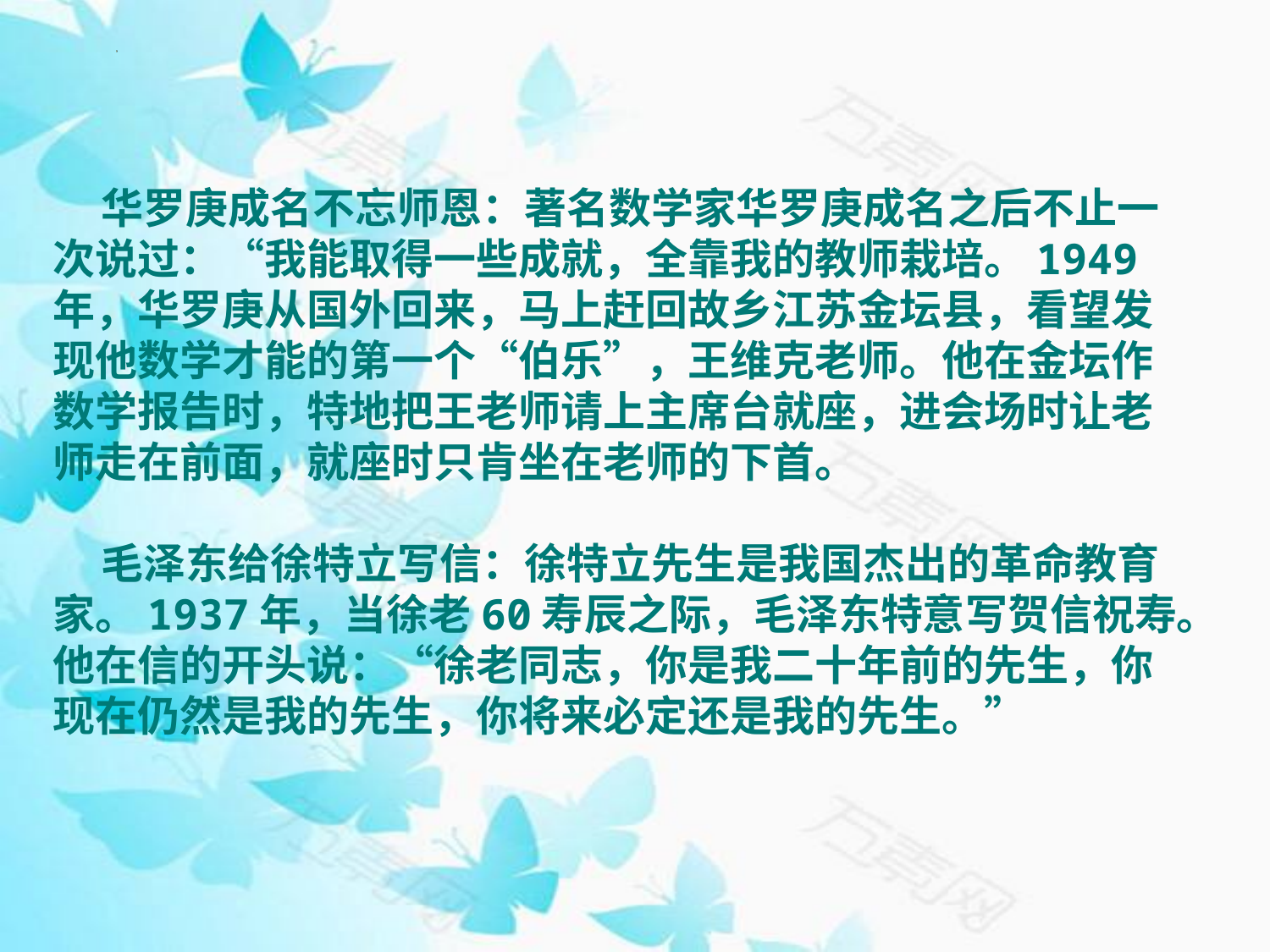

华罗庚成名不忘师恩：著名数学家华罗庚成名之后不止一次说过：“我能取得一些成就，全靠我的教师栽培。1949年，华罗庚从国外回来，马上赶回故乡江苏金坛县，看望发现他数学才能的第一个“伯乐”，王维克老师。他在金坛作数学报告时，特地把王老师请上主席台就座，进会场时让老师走在前面，就座时只肯坐在老师的下首。

    毛泽东给徐特立写信：徐特立先生是我国杰出的革命教育家。1937年，当徐老60寿辰之际，毛泽东特意写贺信祝寿。他在信的开头说：“徐老同志，你是我二十年前的先生，你现在仍然是我的先生，你将来必定还是我的先生。”